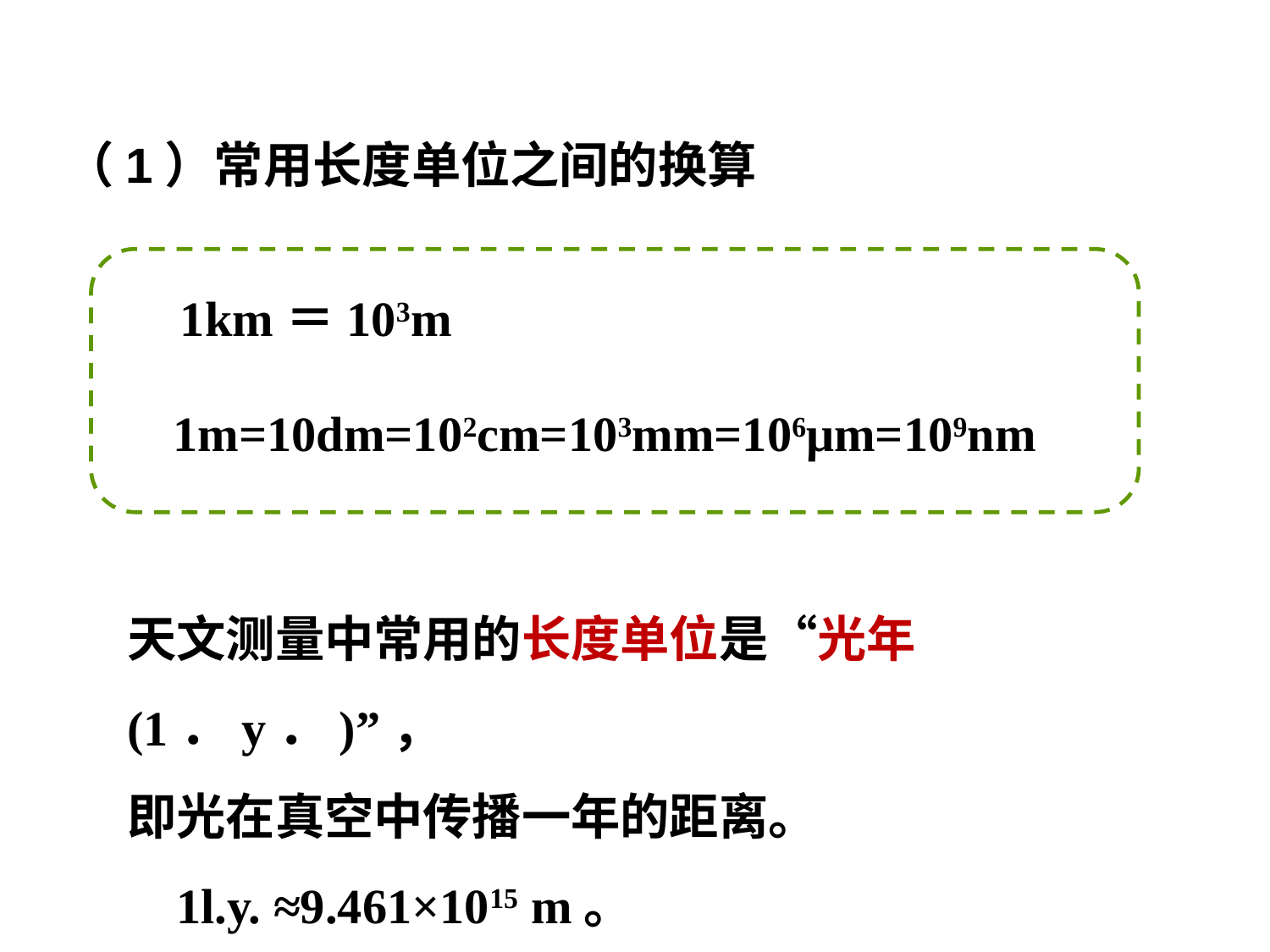

（1）常用长度单位之间的换算

1km＝103m
1m=10dm=102cm=103mm=106μm=109nm
天文测量中常用的长度单位是“光年(1．y．)”，
即光在真空中传播一年的距离。
    1l.y. ≈9.461×1015 m。